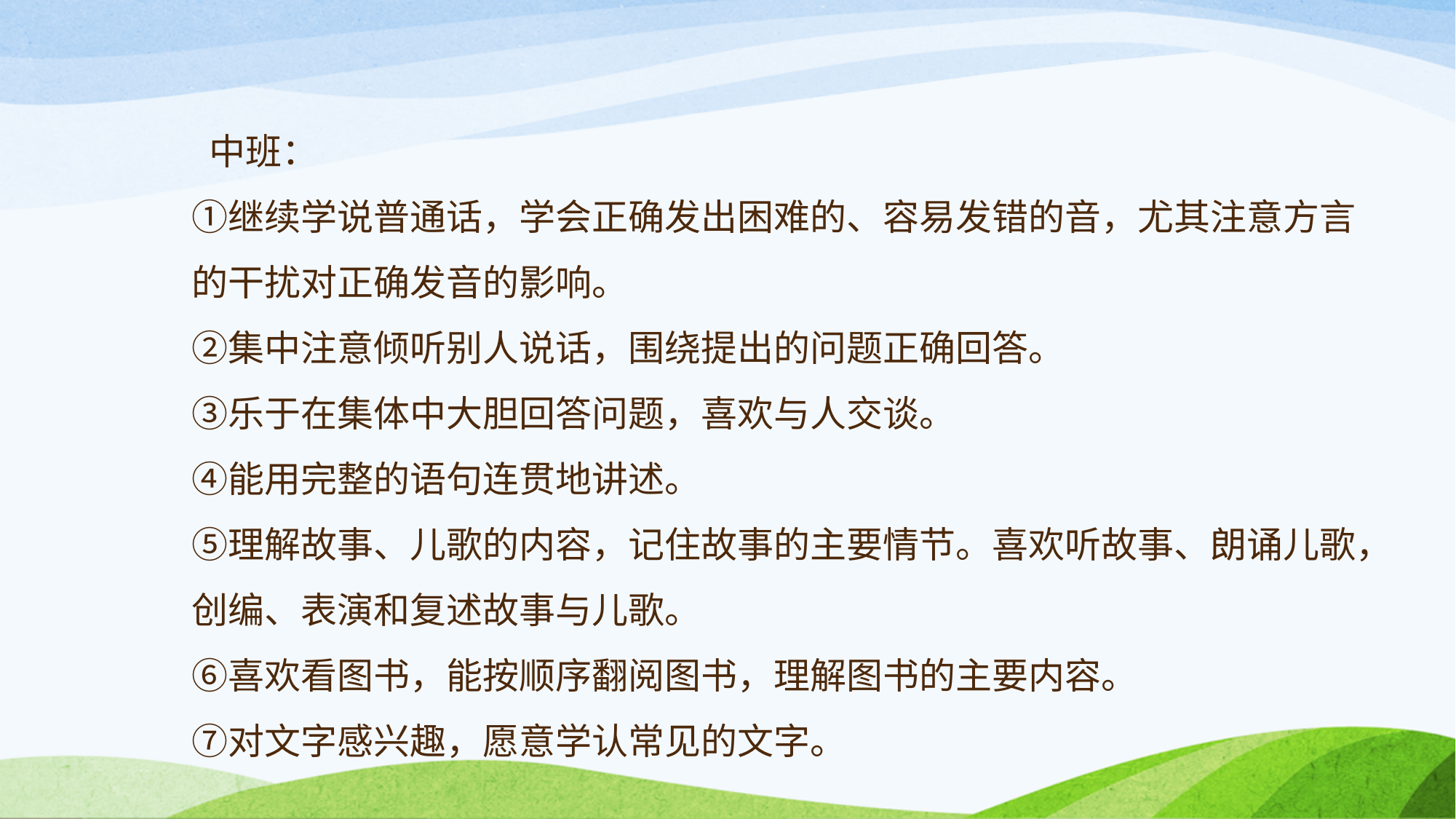

# 中班： ①继续学说普通话，学会正确发出困难的、容易发错的音，尤其注意方言的干扰对正确发音的影响。 ②集中注意倾听别人说话，围绕提出的问题正确回答。 ③乐于在集体中大胆回答问题，喜欢与人交谈。 ④能用完整的语句连贯地讲述。 ⑤理解故事、儿歌的内容，记住故事的主要情节。喜欢听故事、朗诵儿歌，创编、表演和复述故事与儿歌。 ⑥喜欢看图书，能按顺序翻阅图书，理解图书的主要内容。 ⑦对文字感兴趣，愿意学认常见的文字。